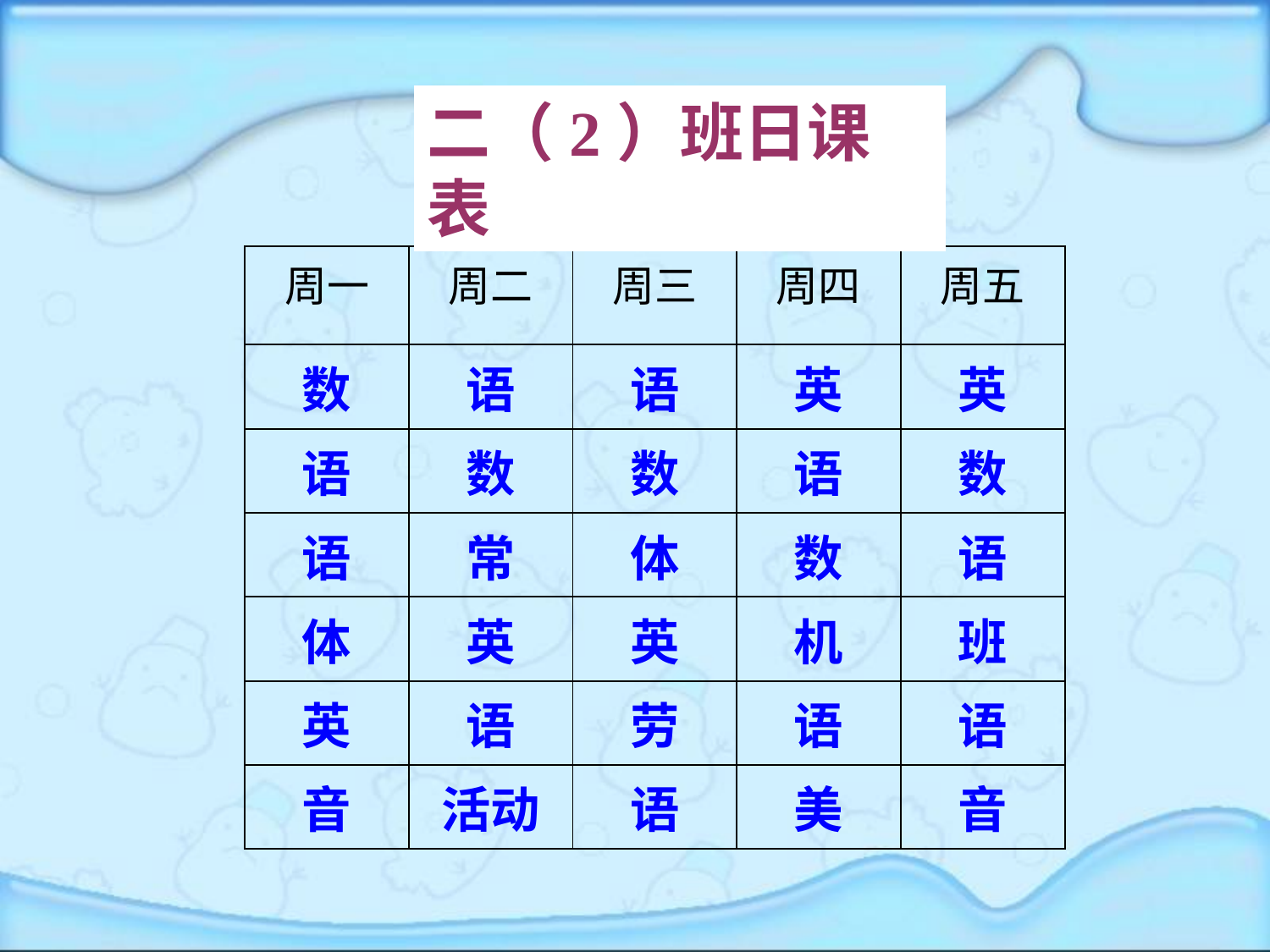

二（2）班日课表
| 周一 | 周二 | 周三 | 周四 | 周五 |
| --- | --- | --- | --- | --- |
| 数 | 语 | 语 | 英 | 英 |
| 语 | 数 | 数 | 语 | 数 |
| 语 | 常 | 体 | 数 | 语 |
| 体 | 英 | 英 | 机 | 班 |
| 英 | 语 | 劳 | 语 | 语 |
| 音 | 活动 | 语 | 美 | 音 |